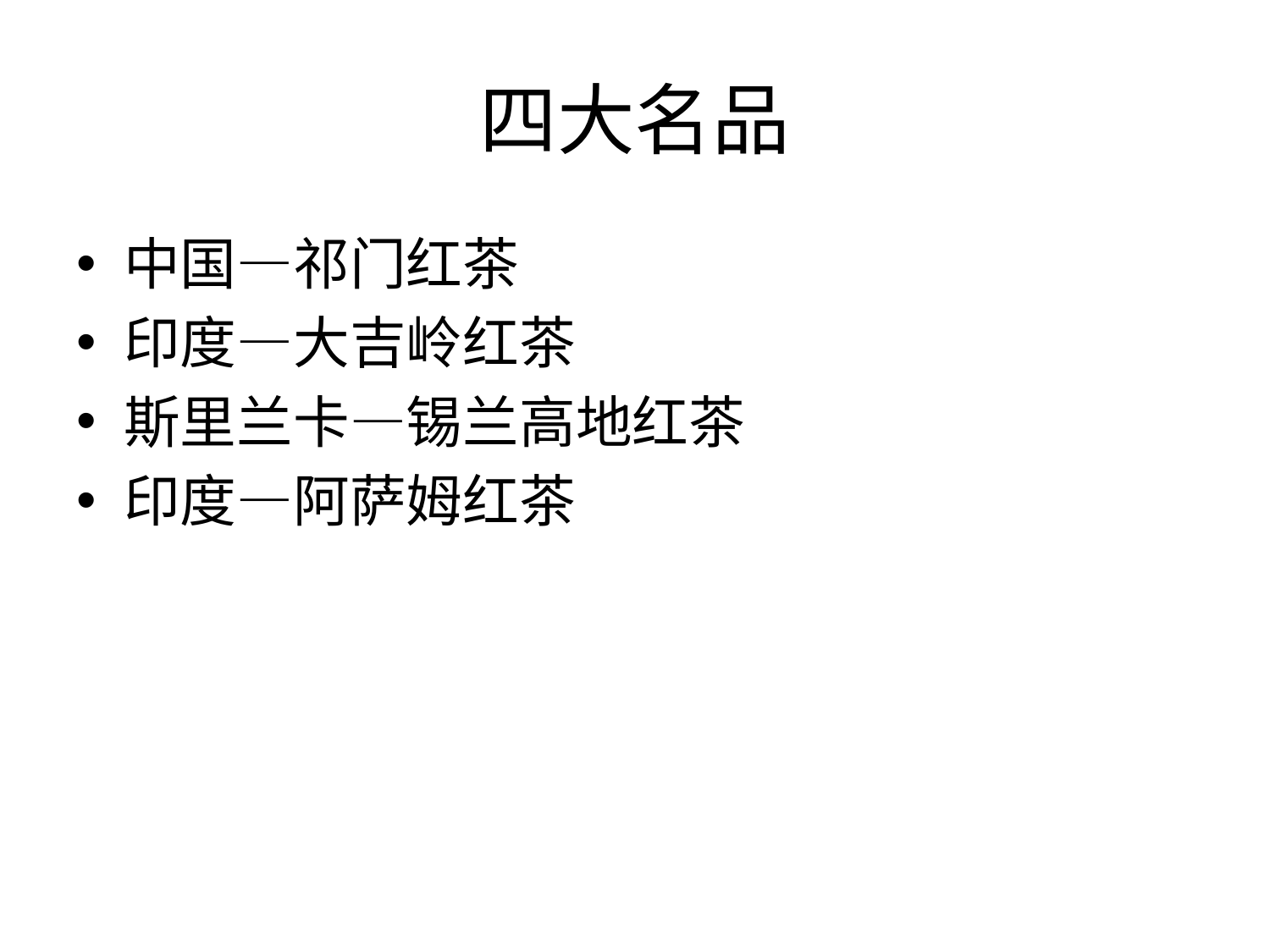

# 四大名品
中国—祁门红茶
印度—大吉岭红茶
斯里兰卡—锡兰高地红茶
印度—阿萨姆红茶